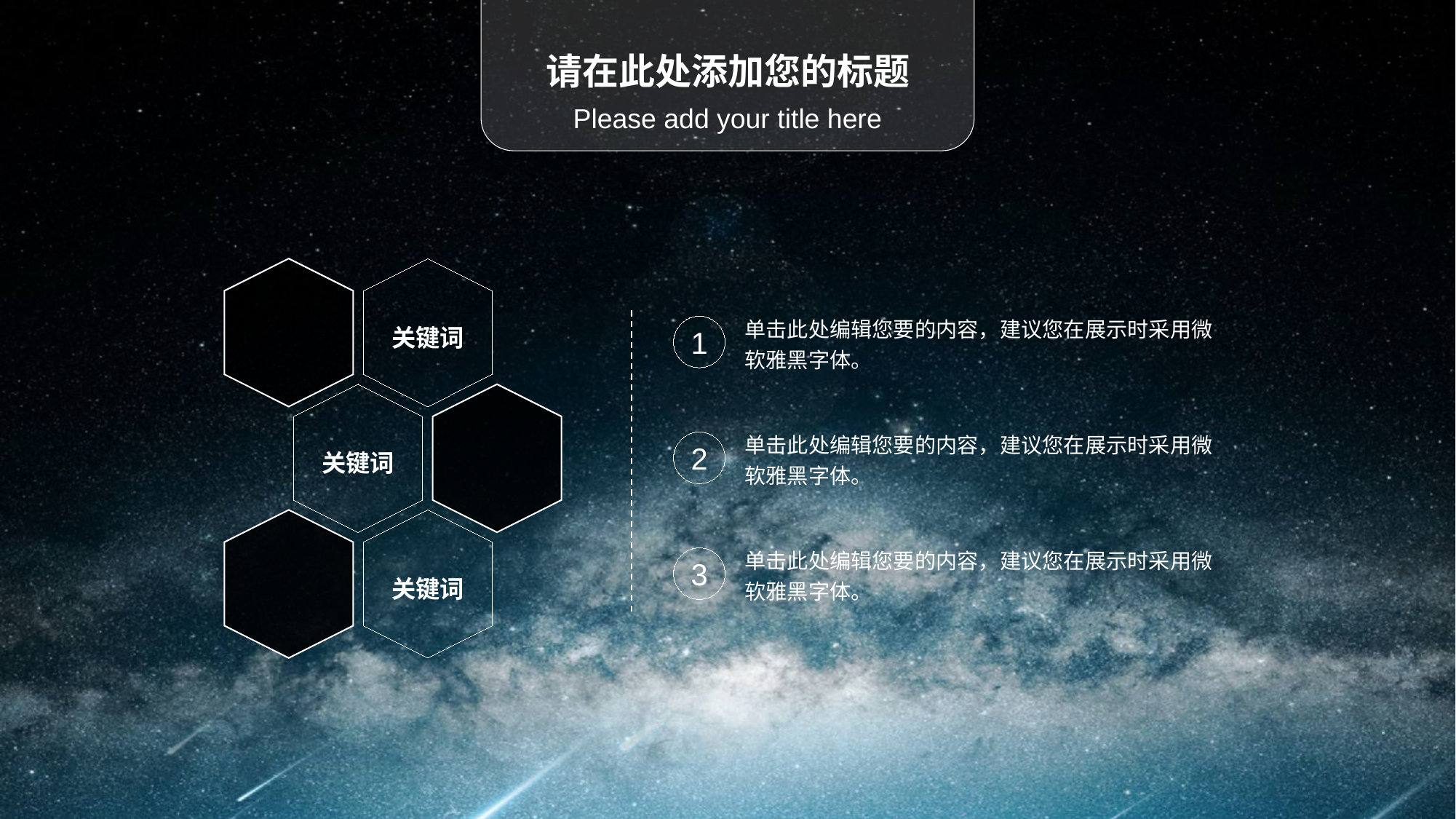

请在此处添加您的标题
Please add your title here

单击此处编辑您要的内容，建议您在展示时采用微软雅黑字体。

关键词
1

单击此处编辑您要的内容，建议您在展示时采用微软雅黑字体。

2
关键词

单击此处编辑您要的内容，建议您在展示时采用微软雅黑字体。

3
关键词